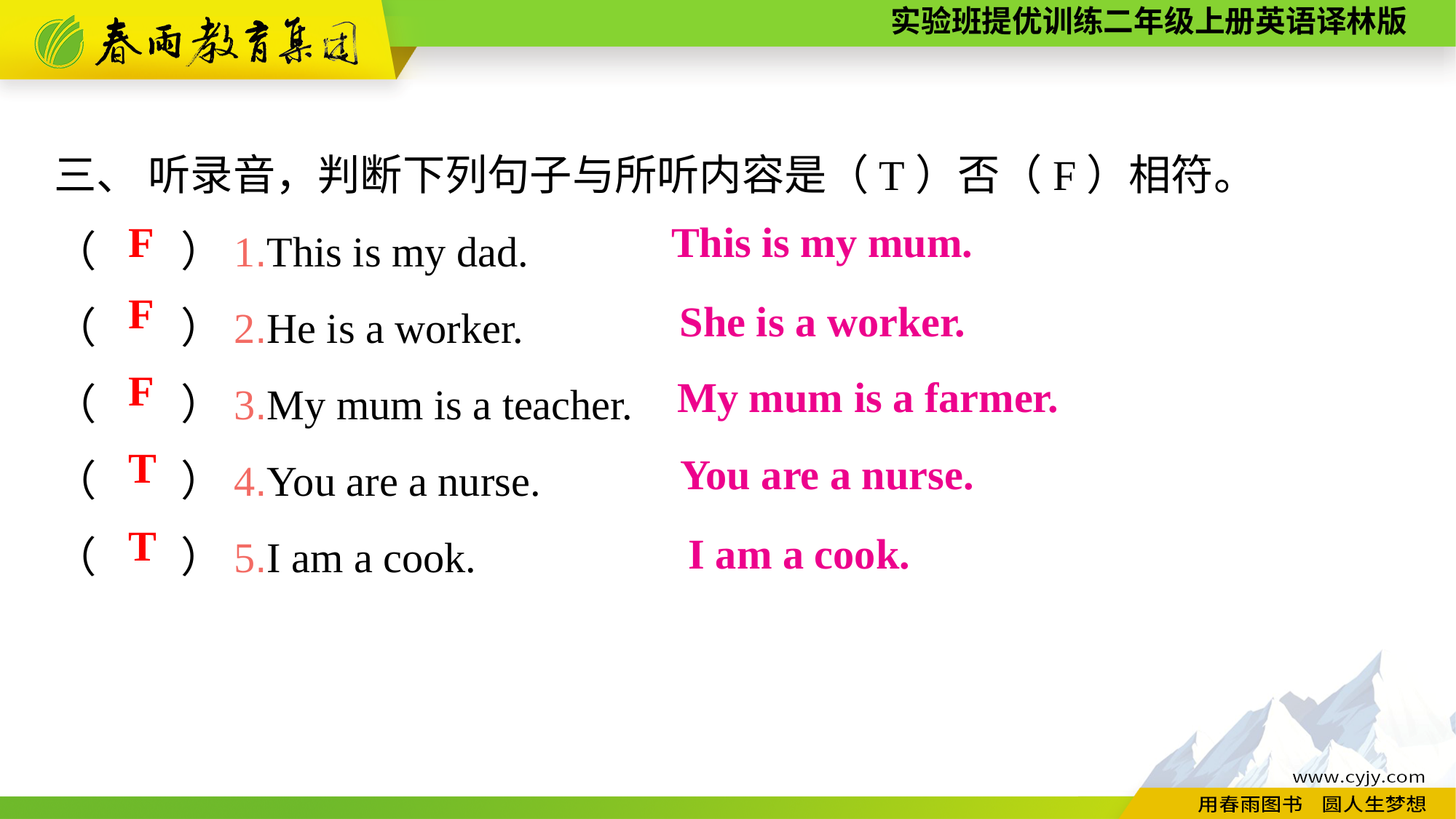

三、 听录音，判断下列句子与所听内容是（T）否（F）相符。
（　　）1.This is my dad.
（　　）2.He is a worker.
（　　）3.My mum is a teacher.
（　　）4.You are a nurse.
（　　）5.I am a cook.
F
This is my mum.
F
She is a worker.
F
My mum is a farmer.
T
You are a nurse.
T
I am a cook.